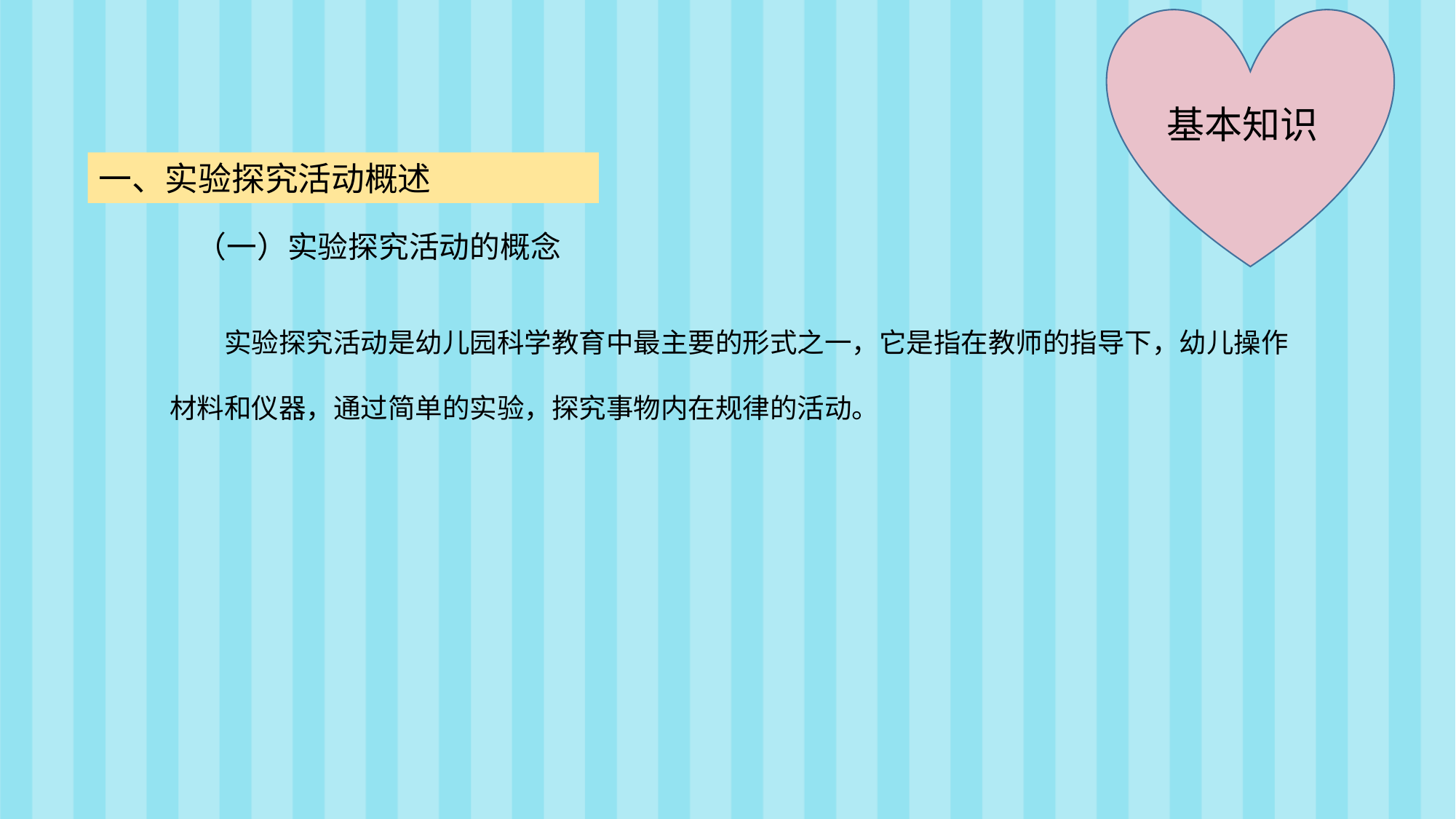

基本知识
一、实验探究活动概述
（一）实验探究活动的概念
实验探究活动是幼儿园科学教育中最主要的形式之一，它是指在教师的指导下，幼儿操作
材料和仪器，通过简单的实验，探究事物内在规律的活动。